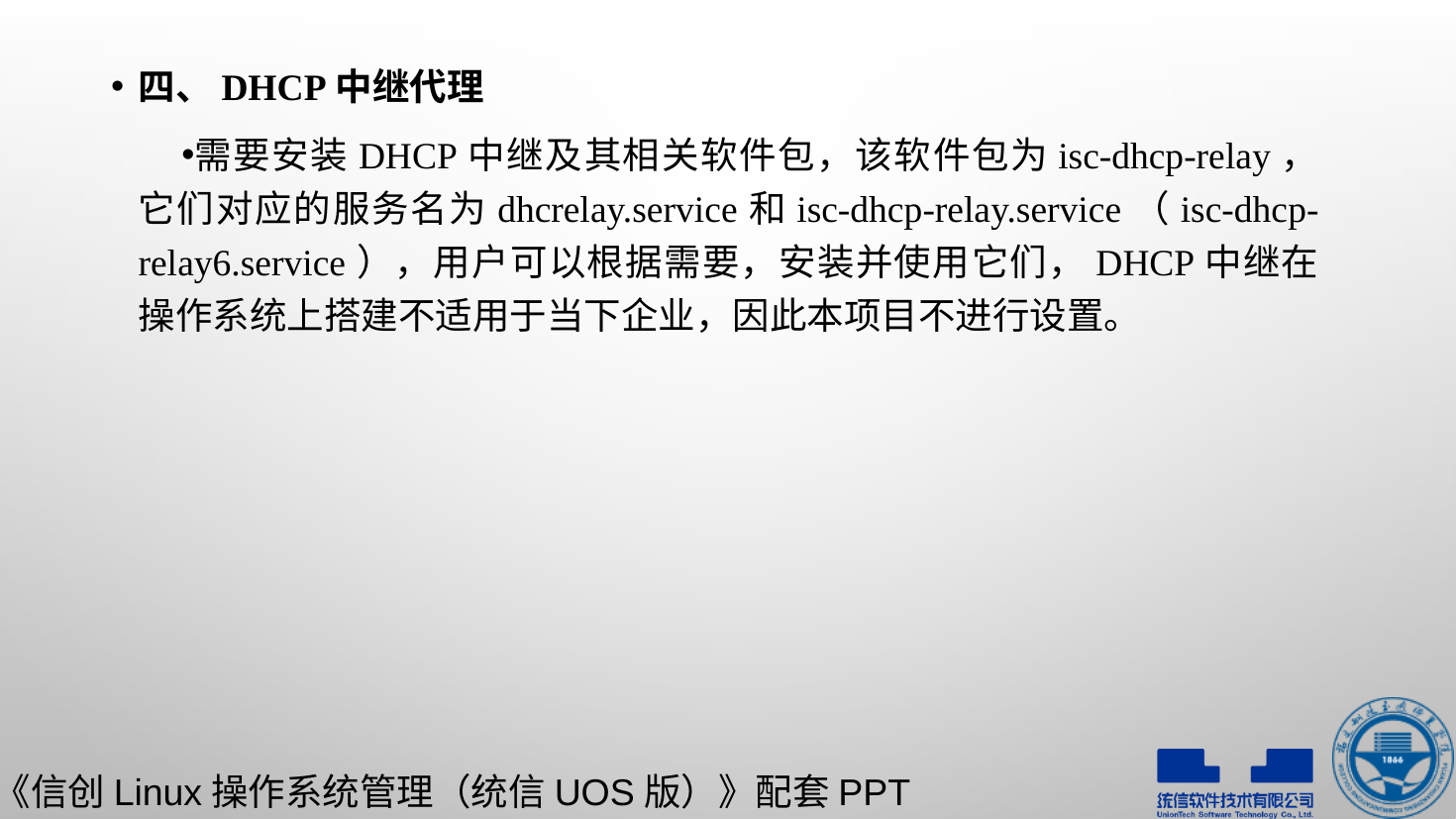

四、DHCP中继代理
需要安装DHCP中继及其相关软件包，该软件包为isc-dhcp-relay，它们对应的服务名为dhcrelay.service和isc-dhcp-relay.service（isc-dhcp-relay6.service），用户可以根据需要，安装并使用它们，DHCP中继在操作系统上搭建不适用于当下企业，因此本项目不进行设置。